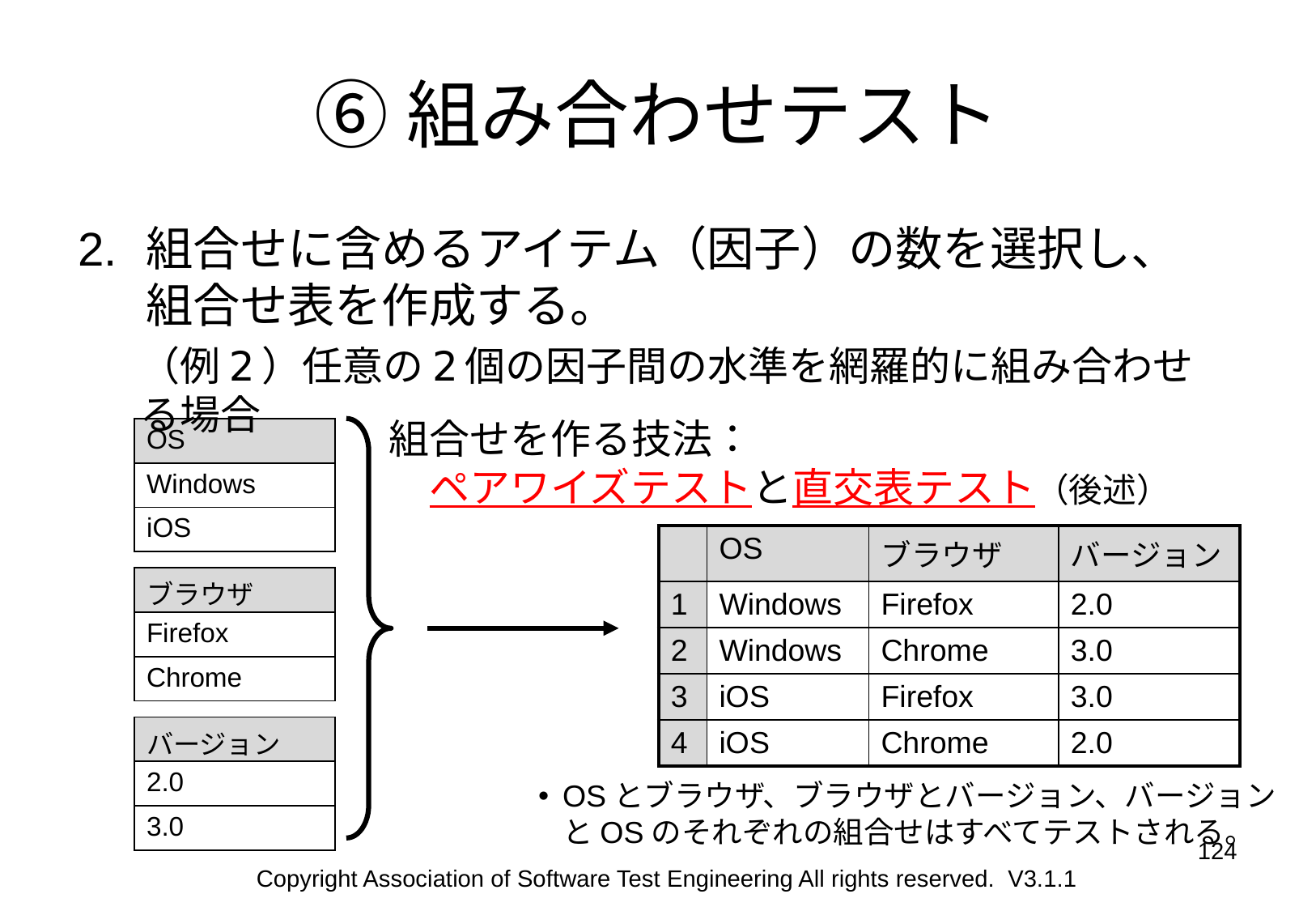

# ⑥組み合わせテスト
組合せに含めるアイテム（因子）の数を選択し、
組合せ表を作成する。

（例2）任意の2個の因子間の水準を網羅的に組み合わせる場合
組合せを作る技法：
　ペアワイズテストと直交表テスト（後述）
| OS |
| --- |
| Windows |
| iOS |

|  | OS | ブラウザ | バージョン |
| --- | --- | --- | --- |
| 1 | Windows | Firefox | 2.0 |
| 2 | Windows | Chrome | 3.0 |
| 3 | iOS | Firefox | 3.0 |
| 4 | iOS | Chrome | 2.0 |
| ブラウザ |
| --- |
| Firefox |
| Chrome |

| バージョン |
| --- |
| 2.0 |
| 3.0 |
OSとブラウザ、ブラウザとバージョン、バージョンとOSのそれぞれの組合せはすべてテストされる。
124
Copyright Association of Software Test Engineering All rights reserved.  V3.1.1